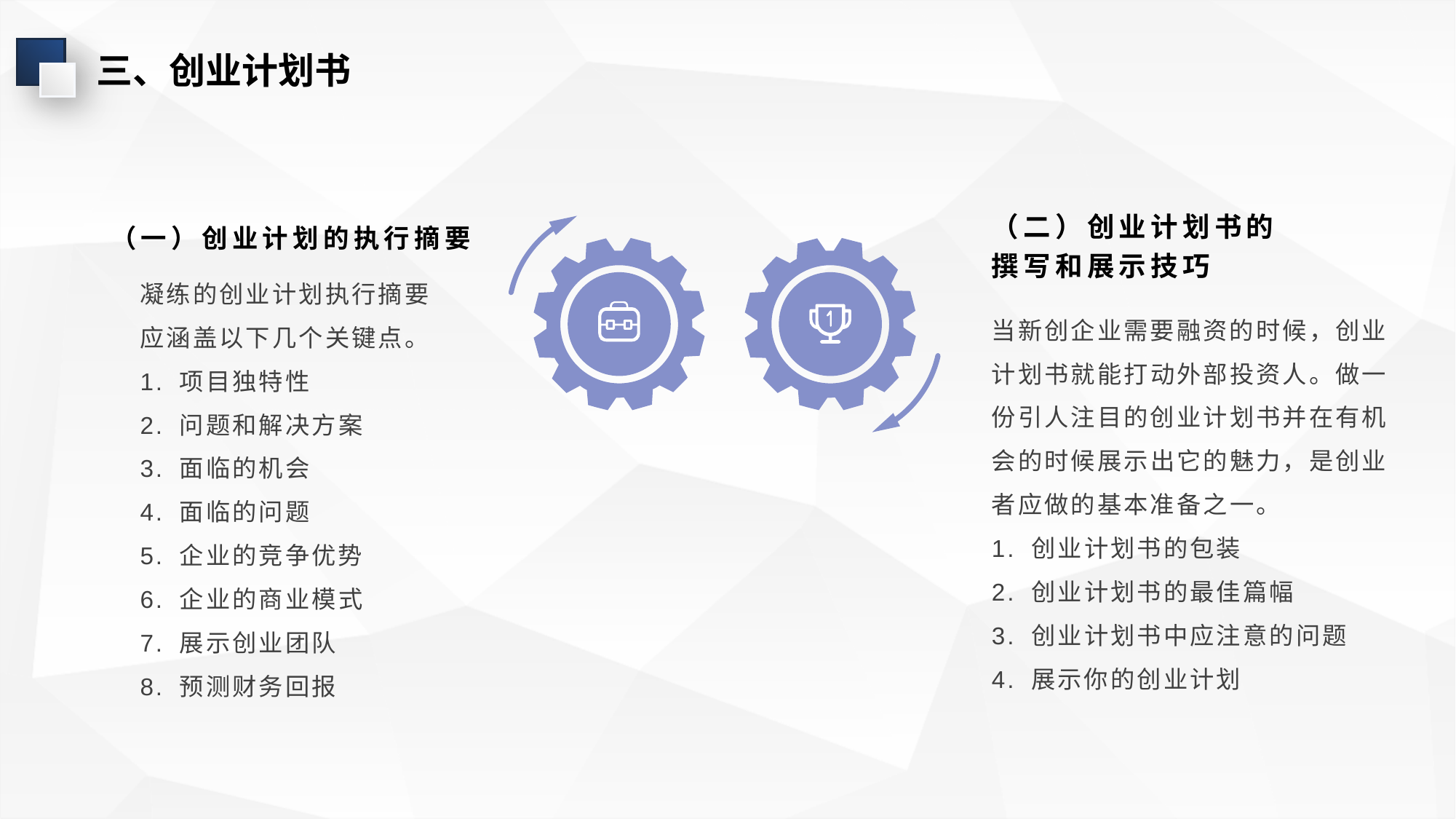

三、创业计划书
（一）创业计划的执行摘要
（二）创业计划书的撰写和展示技巧

凝练的创业计划执行摘要应涵盖以下几个关键点。
1. 项目独特性
2. 问题和解决方案
3. 面临的机会
4. 面临的问题
5. 企业的竞争优势
6. 企业的商业模式
7. 展示创业团队
8. 预测财务回报

当新创企业需要融资的时候，创业计划书就能打动外部投资人。做一份引人注目的创业计划书并在有机会的时候展示出它的魅力，是创业者应做的基本准备之一。
1. 创业计划书的包装
2. 创业计划书的最佳篇幅
3. 创业计划书中应注意的问题
4. 展示你的创业计划